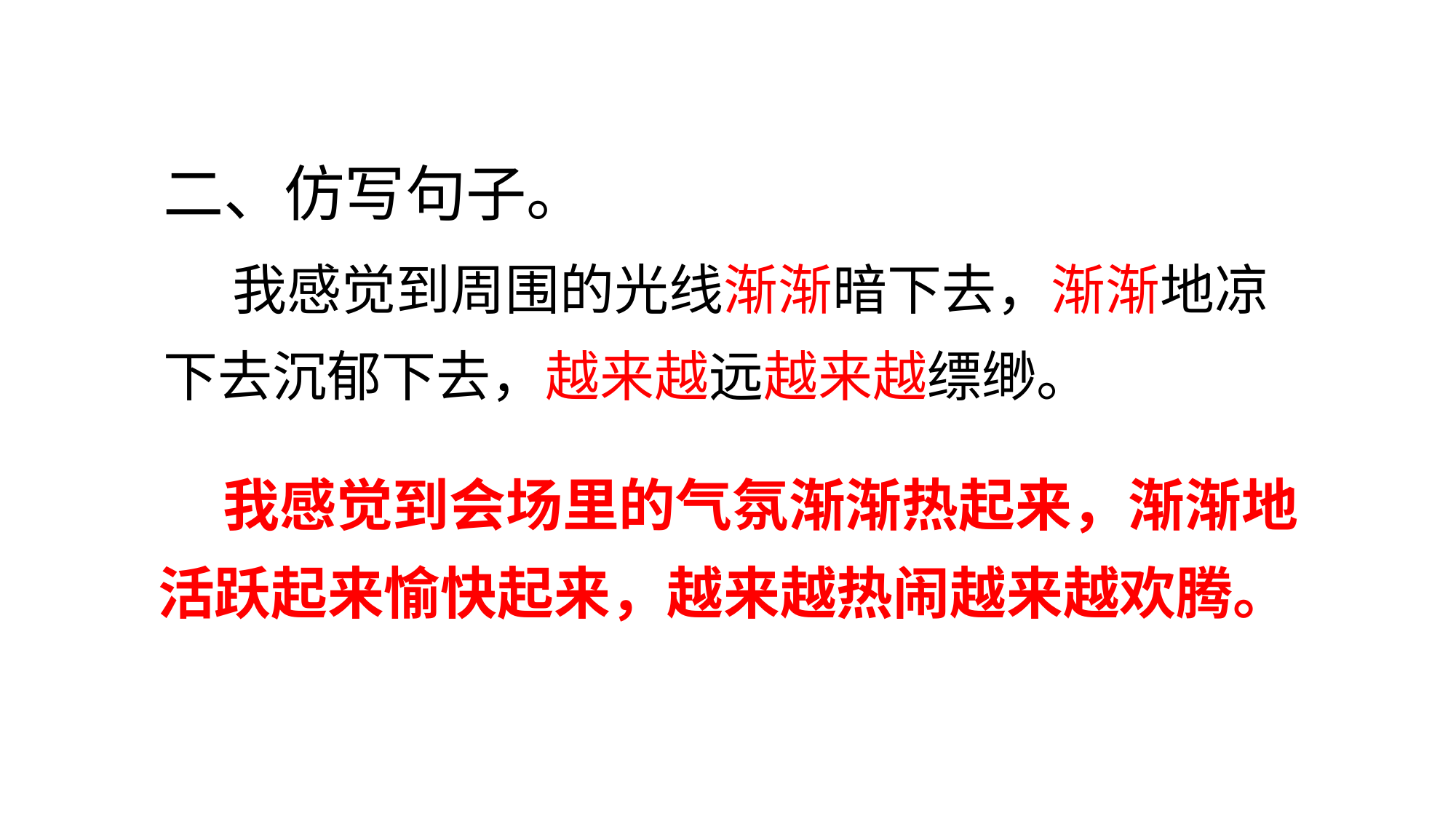

二、仿写句子。
    我感觉到周围的光线渐渐暗下去，渐渐地凉下去沉郁下去，越来越远越来越缥缈。
    我感觉到会场里的气氛渐渐热起来，渐渐地活跃起来愉快起来，越来越热闹越来越欢腾。